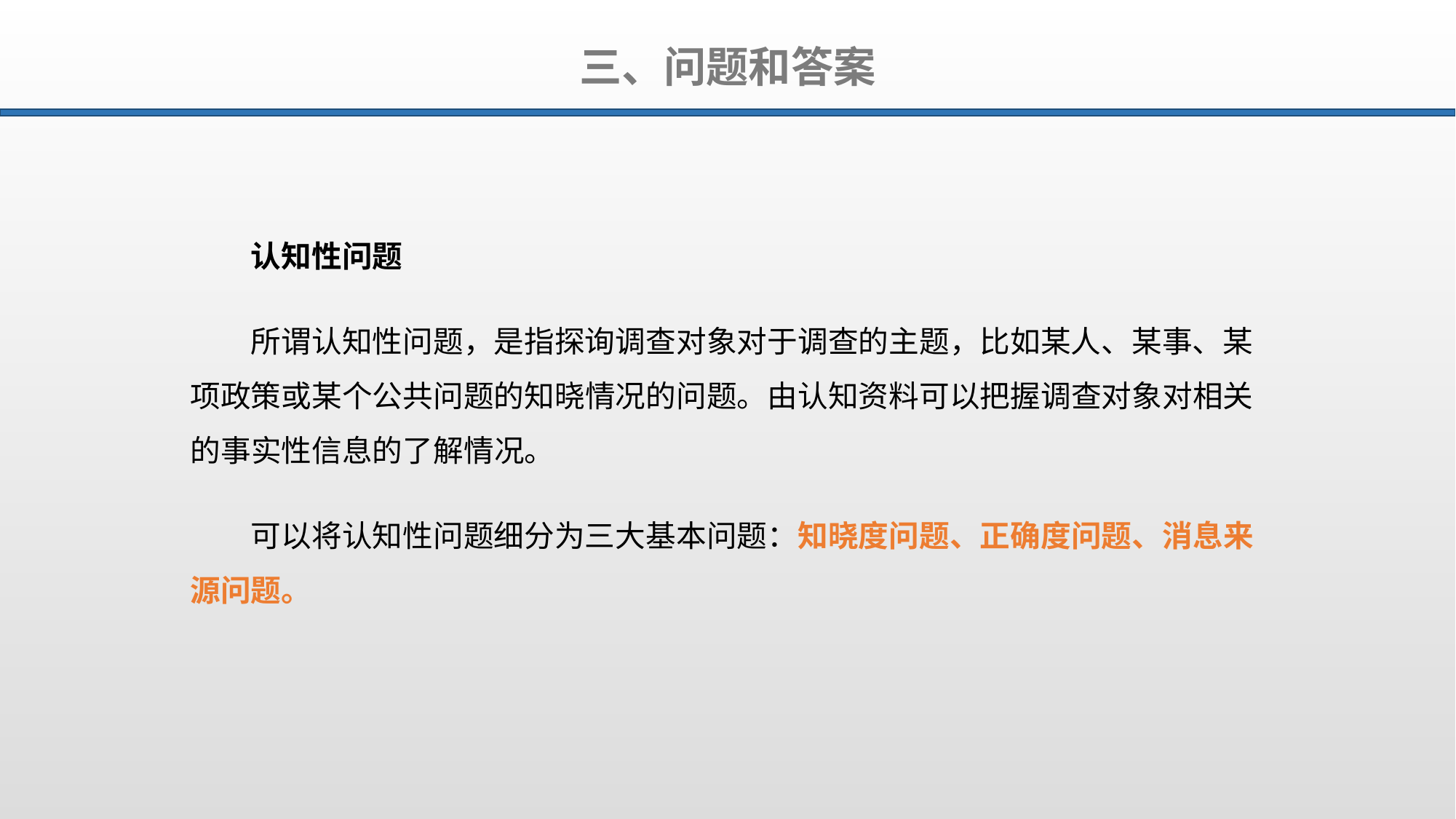

三、问题和答案

认知性问题
所谓认知性问题，是指探询调查对象对于调查的主题，比如某人、某事、某项政策或某个公共问题的知晓情况的问题。由认知资料可以把握调查对象对相关的事实性信息的了解情况。
可以将认知性问题细分为三大基本问题：知晓度问题、正确度问题、消息来源问题。